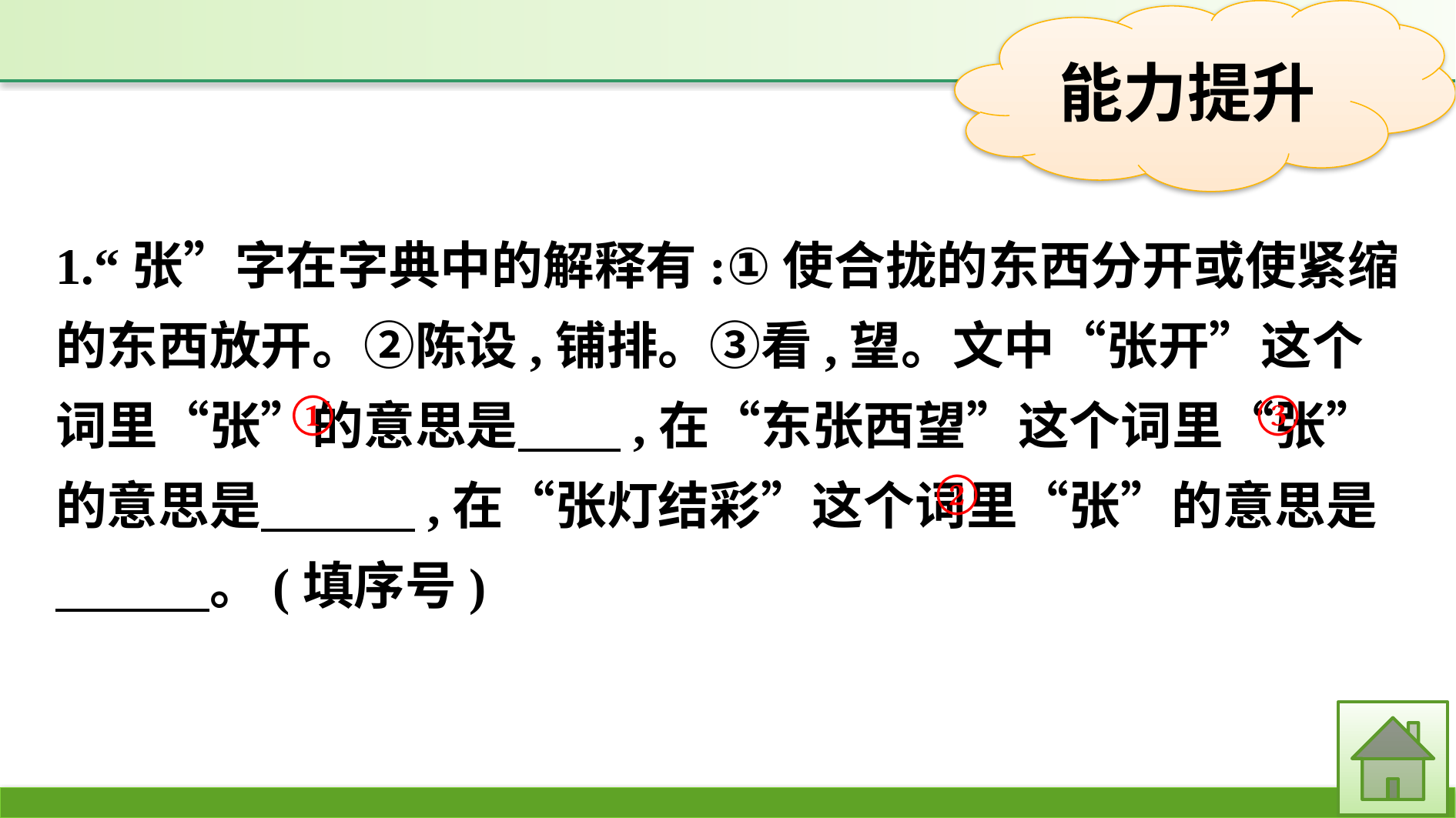

1.“张”字在字典中的解释有:①使合拢的东西分开或使紧缩的东西放开。②陈设,铺排。③看,望。文中“张开”这个词里“张”的意思是　　,在“东张西望”这个词里“张”的意思是　　　,在“张灯结彩”这个词里“张”的意思是　　　。(填序号)
①
③
②